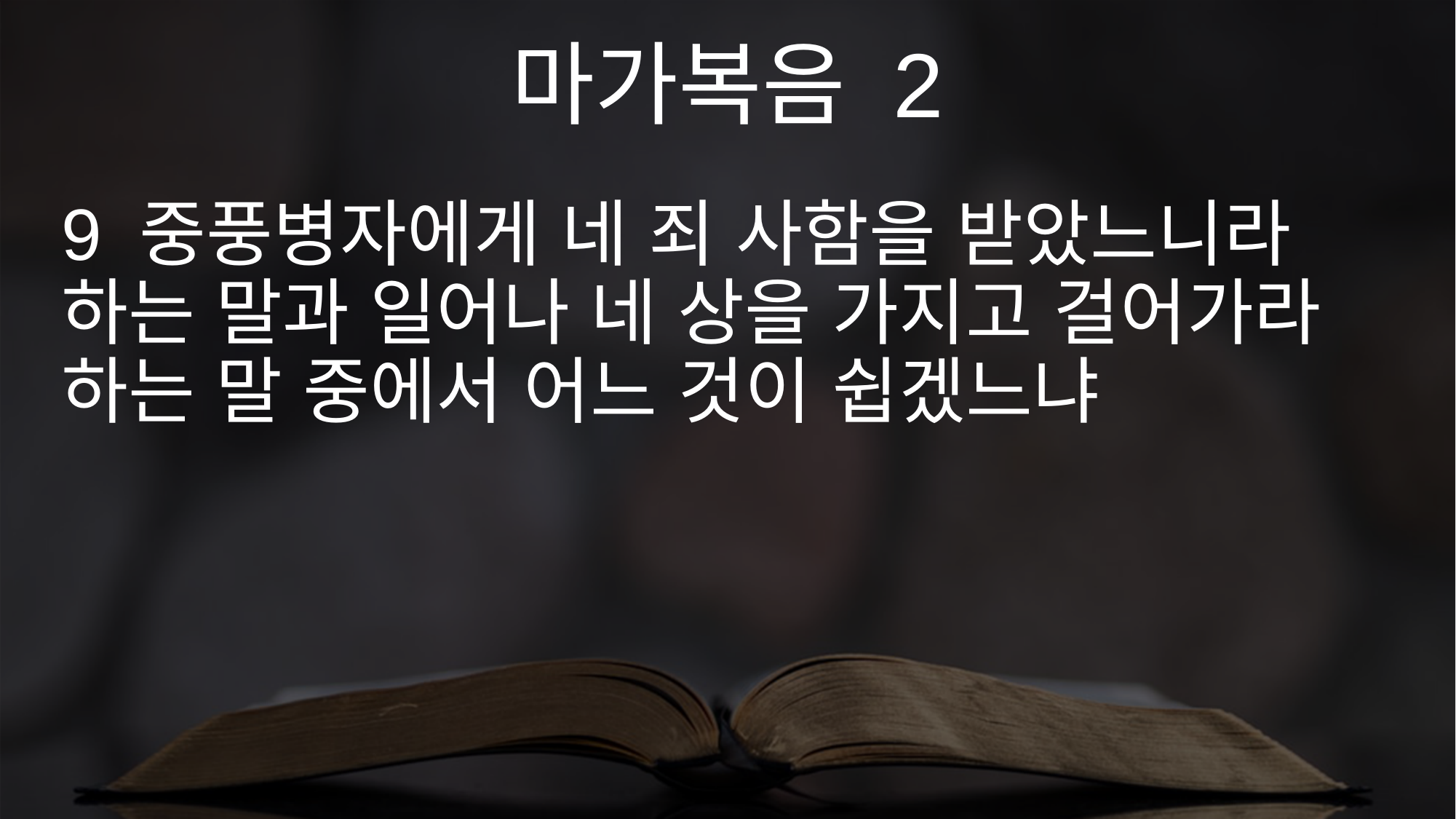

마가복음 2
9 중풍병자에게 네 죄 사함을 받았느니라 하는 말과 일어나 네 상을 가지고 걸어가라 하는 말 중에서 어느 것이 쉽겠느냐